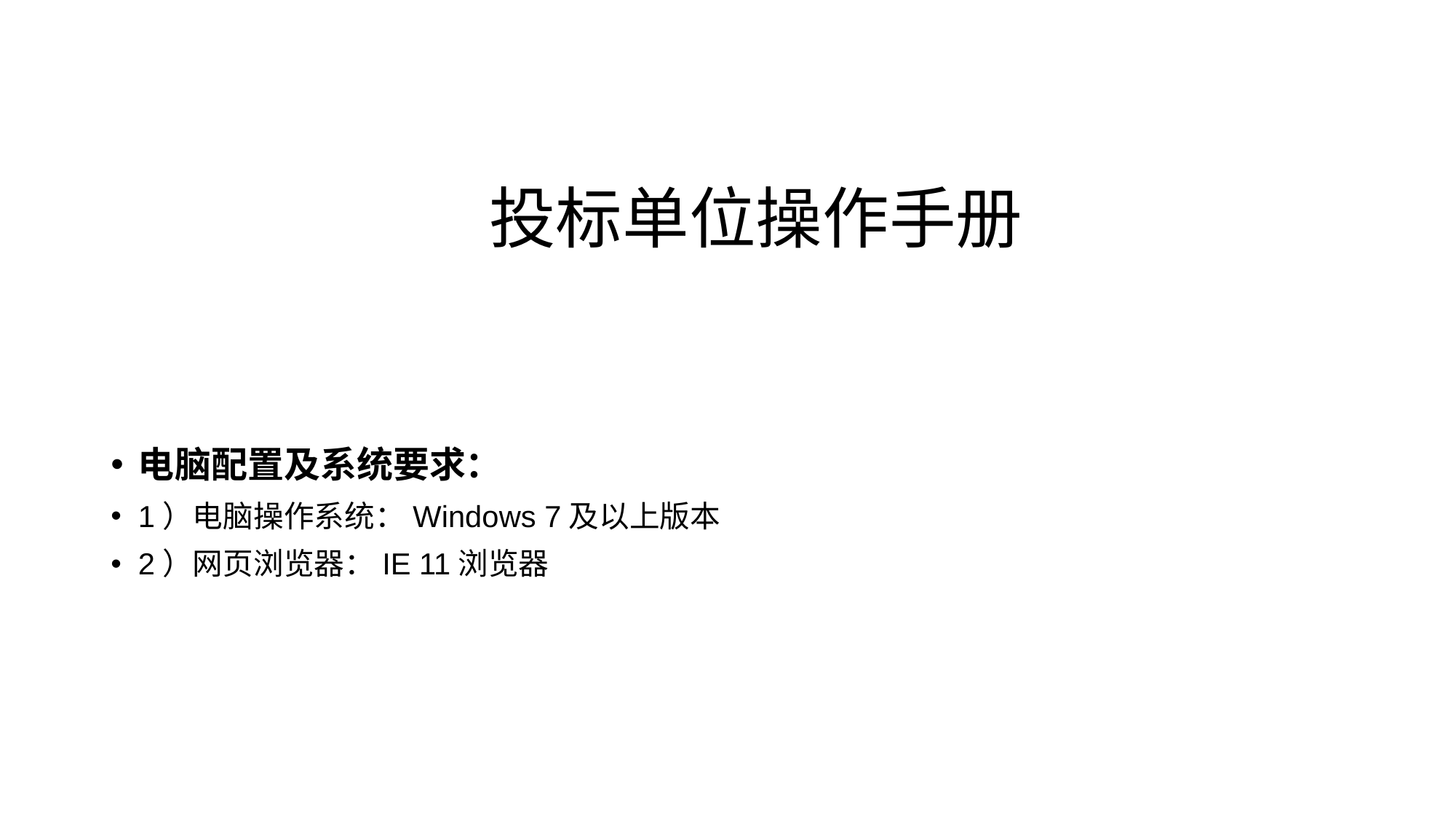

# 投标单位操作手册
电脑配置及系统要求：
1）电脑操作系统：Windows 7及以上版本
2）网页浏览器：IE 11浏览器